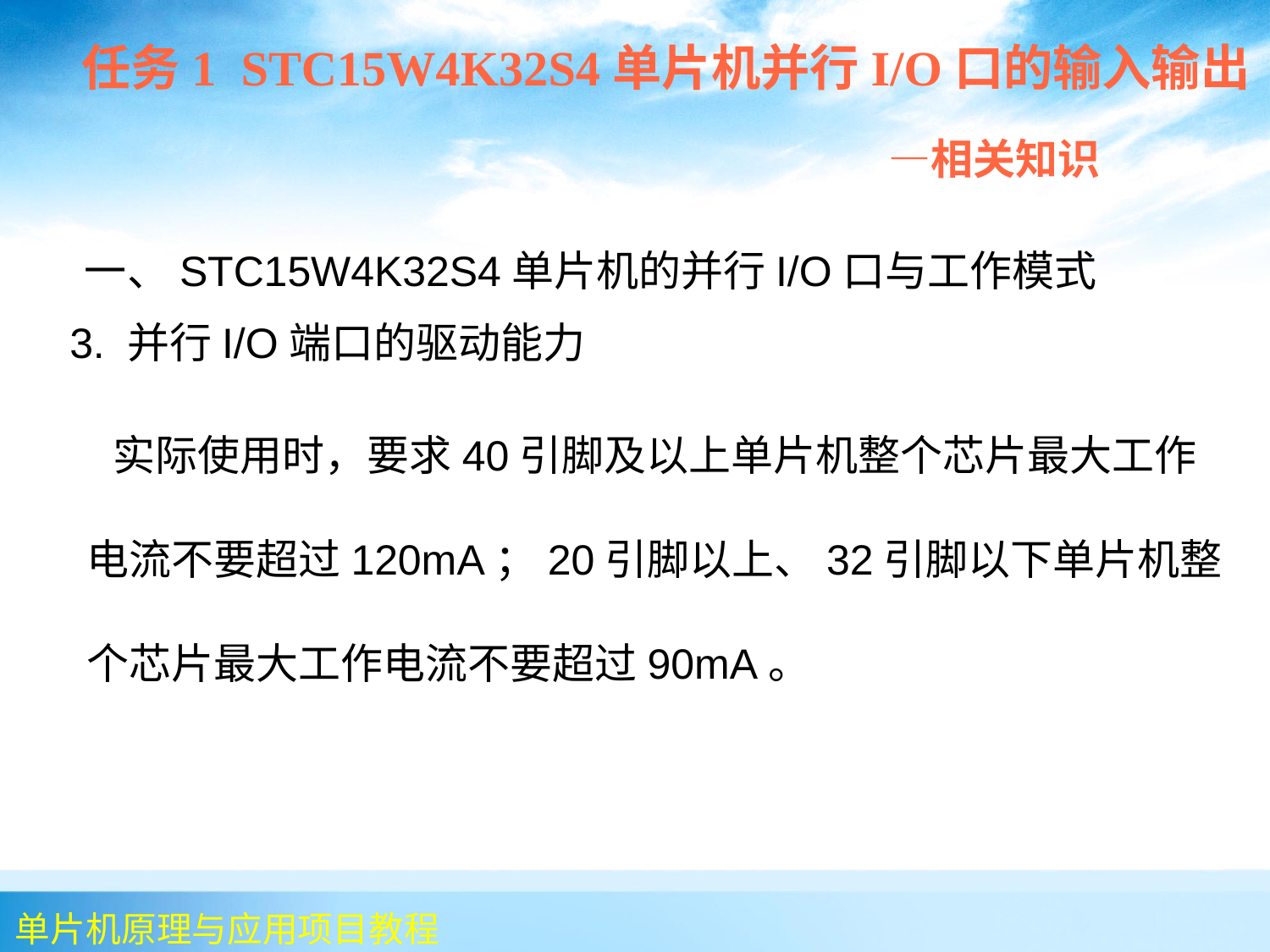

任务1  STC15W4K32S4单片机并行I/O口的输入输出
                                                                            —相关知识
   一、STC15W4K32S4单片机的并行I/O口与工作模式
  3. 并行I/O端口的驱动能力
      实际使用时，要求40引脚及以上单片机整个芯片最大工作电流不要超过120mA；20引脚以上、32引脚以下单片机整个芯片最大工作电流不要超过90mA。